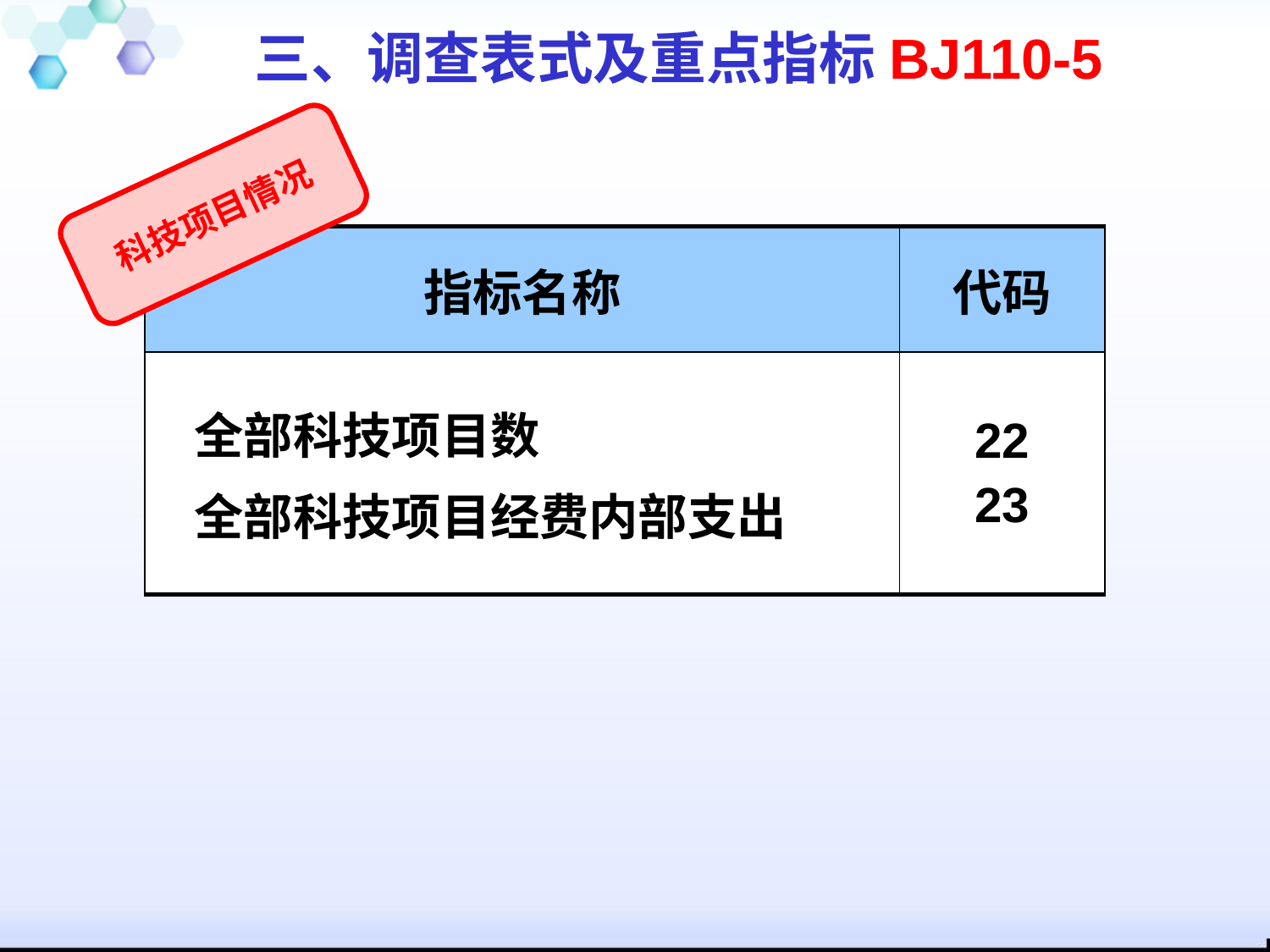

三、调查表式及重点指标BJ110-5
科技项目情况
| 指标名称 | 代码 |
| --- | --- |
| 全部科技项目数 全部科技项目经费内部支出 | 22 23 |